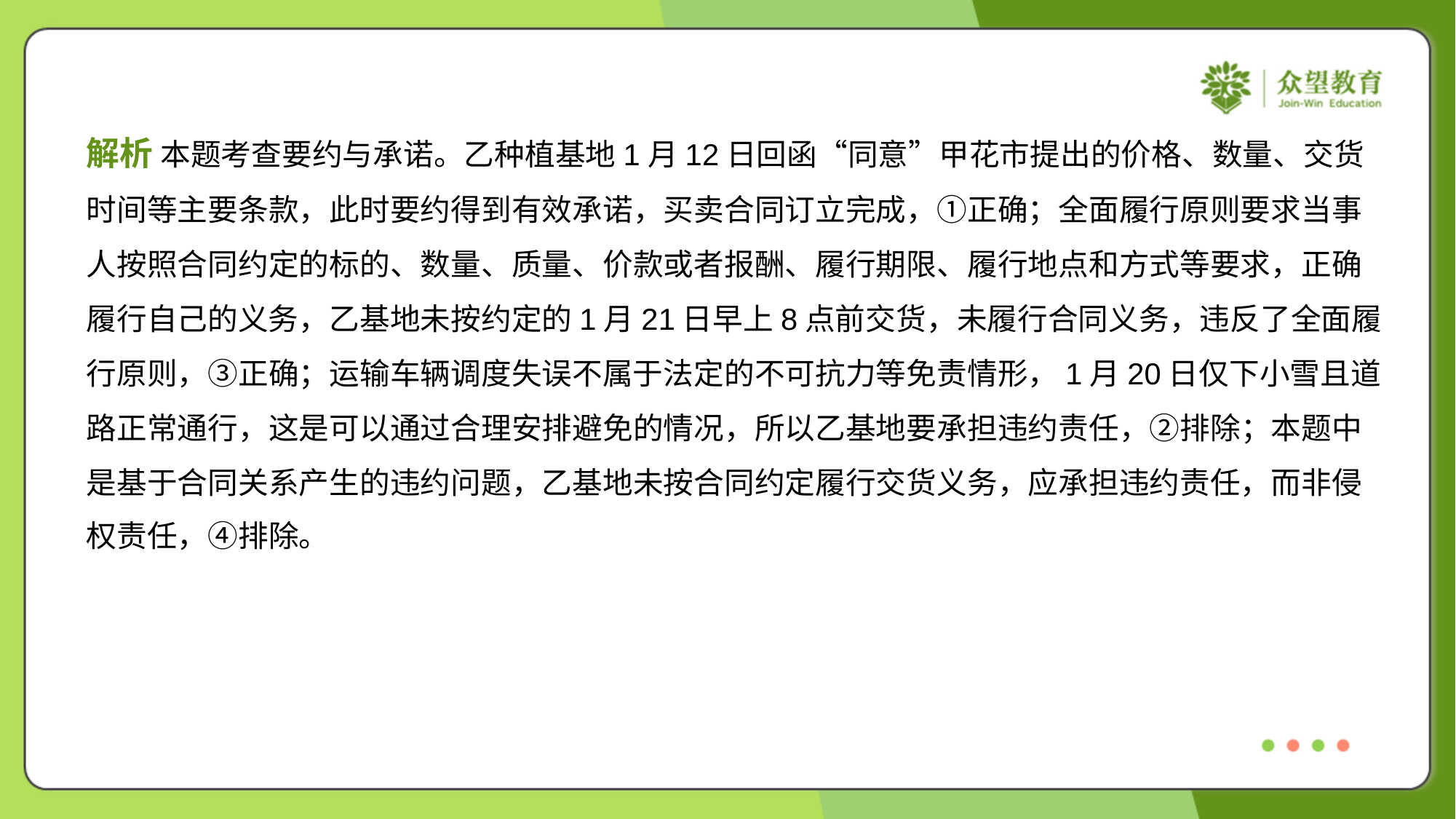

解析 本题考查要约与承诺。乙种植基地1月12日回函“同意”甲花市提出的价格、数量、交货
时间等主要条款，此时要约得到有效承诺，买卖合同订立完成，①正确；全面履行原则要求当事
人按照合同约定的标的、数量、质量、价款或者报酬、履行期限、履行地点和方式等要求，正确
履行自己的义务，乙基地未按约定的1月21日早上8点前交货，未履行合同义务，违反了全面履
行原则，③正确；运输车辆调度失误不属于法定的不可抗力等免责情形，1月20日仅下小雪且道
路正常通行，这是可以通过合理安排避免的情况，所以乙基地要承担违约责任，②排除；本题中
是基于合同关系产生的违约问题，乙基地未按合同约定履行交货义务，应承担违约责任，而非侵
权责任，④排除。